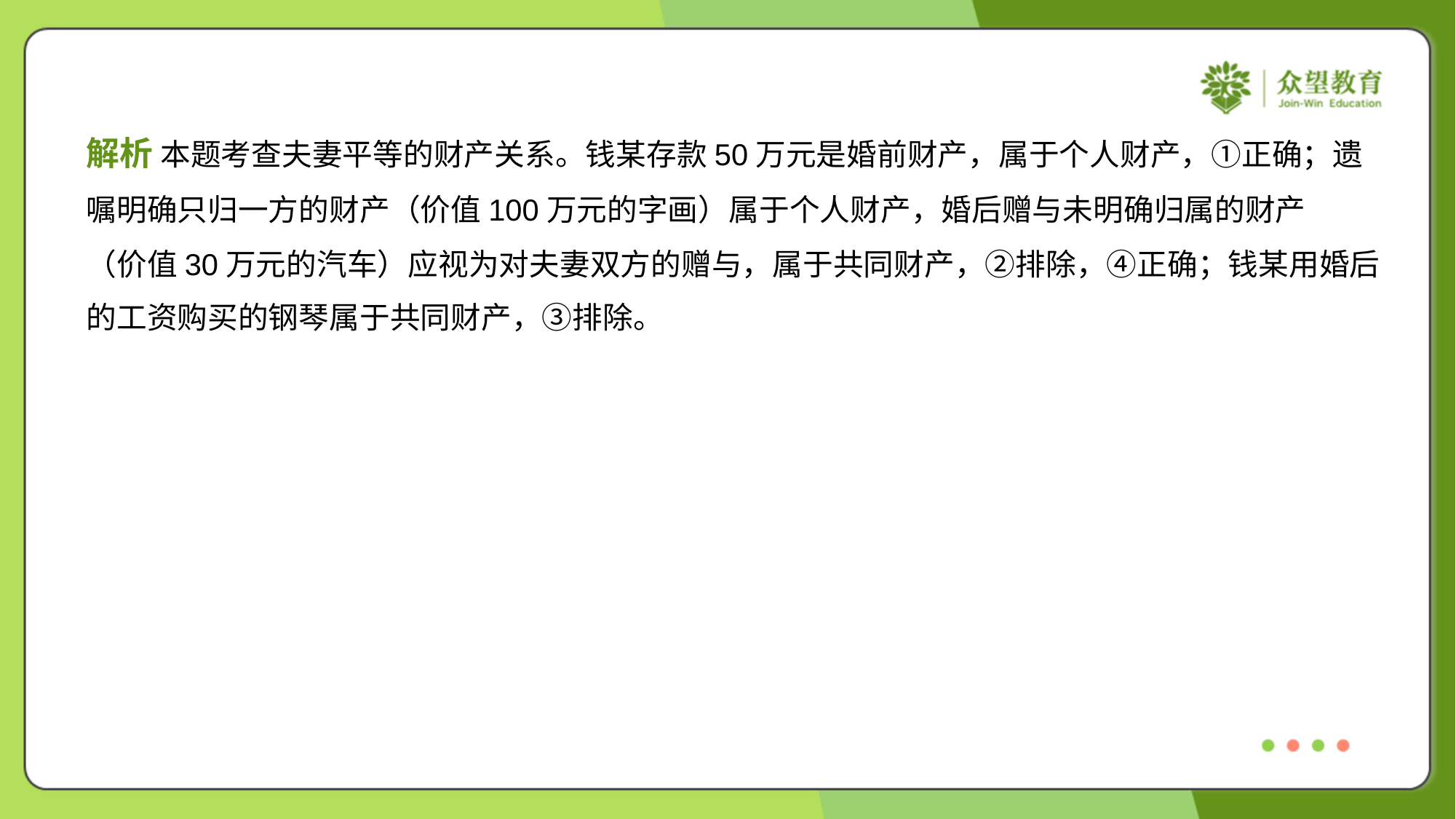

解析 本题考查夫妻平等的财产关系。钱某存款50万元是婚前财产，属于个人财产，①正确；遗
嘱明确只归一方的财产（价值100万元的字画）属于个人财产，婚后赠与未明确归属的财产
（价值30万元的汽车）应视为对夫妻双方的赠与，属于共同财产，②排除，④正确；钱某用婚后
的工资购买的钢琴属于共同财产，③排除。